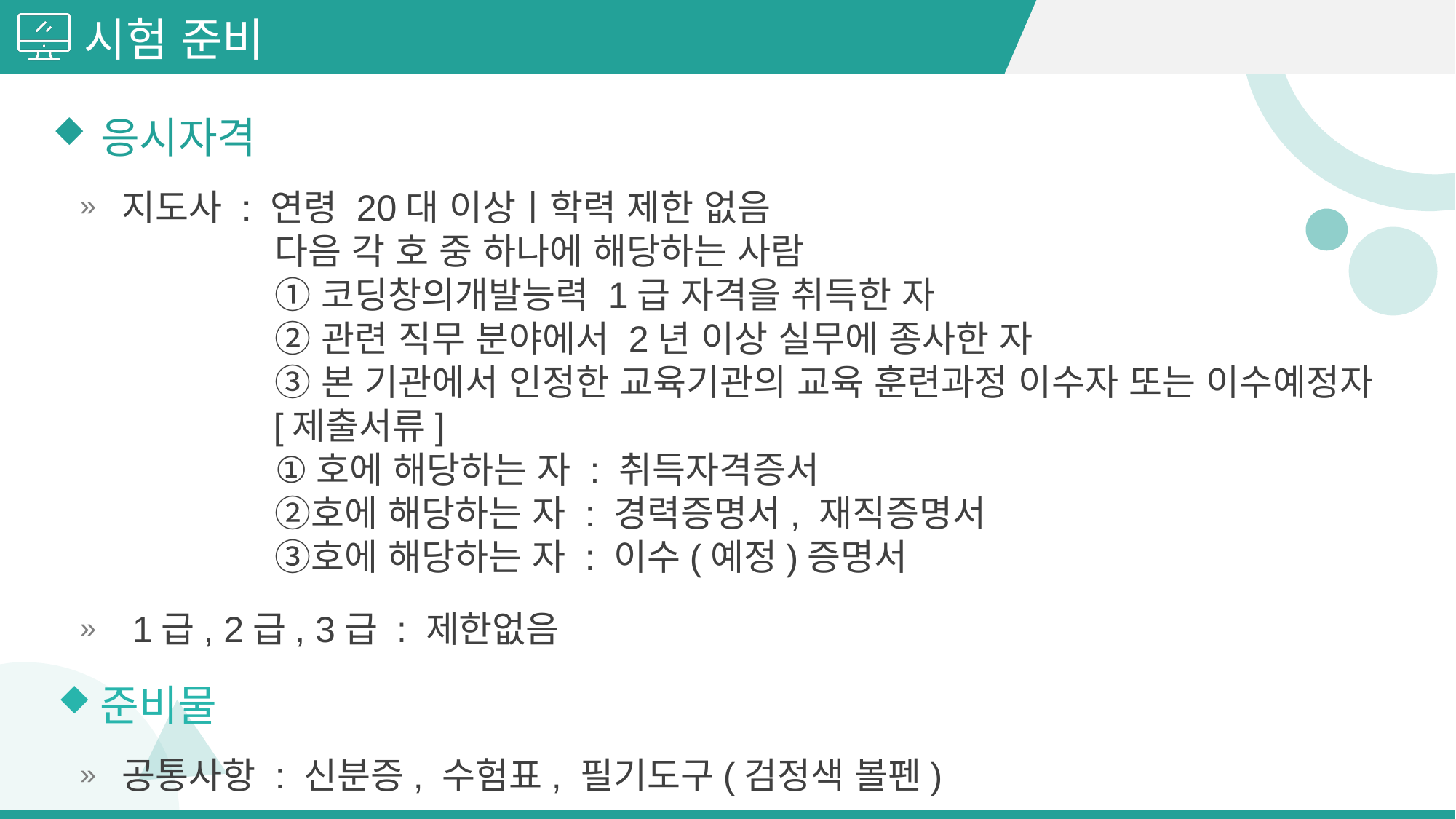

시험 준비
응시자격
지도사 : 연령 20대 이상ㅣ학력 제한 없음
               다음 각 호 중 하나에 해당하는 사람
               ① 코딩창의개발능력 1급 자격을 취득한 자
               ② 관련 직무 분야에서 2년 이상 실무에 종사한 자
               ③ 본 기관에서 인정한 교육기관의 교육 훈련과정 이수자 또는 이수예정자
              [제출서류]
               ①호에 해당하는 자 : 취득자격증서
               ②호에 해당하는 자 : 경력증명서, 재직증명서
               ③호에 해당하는 자 : 이수(예정)증명서
 1급, 2급, 3급 : 제한없음
준비물
공통사항 : 신분증, 수험표, 필기도구(검정색 볼펜)